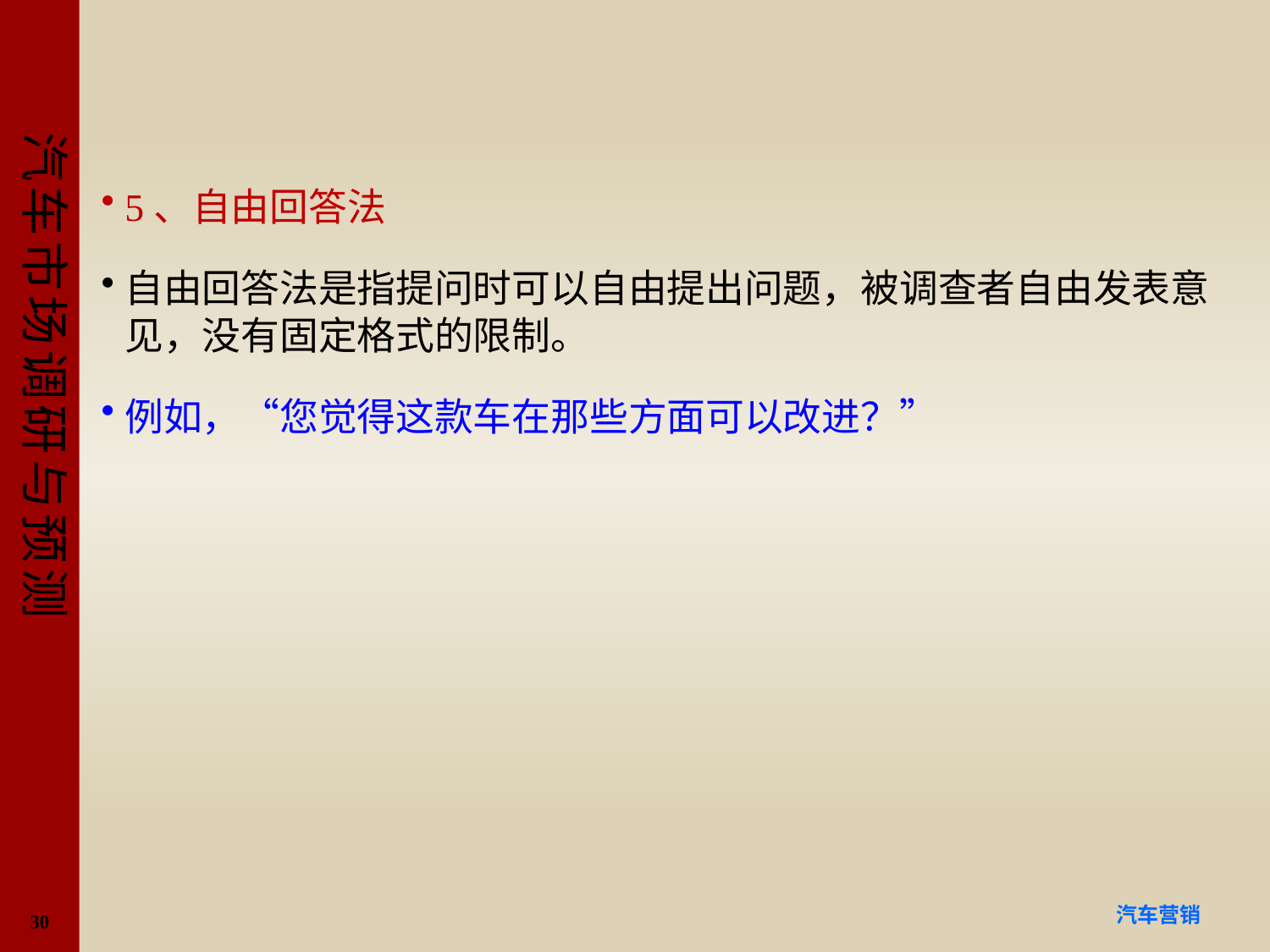

#
5、自由回答法
自由回答法是指提问时可以自由提出问题，被调查者自由发表意见，没有固定格式的限制。
例如，“您觉得这款车在那些方面可以改进？”

30